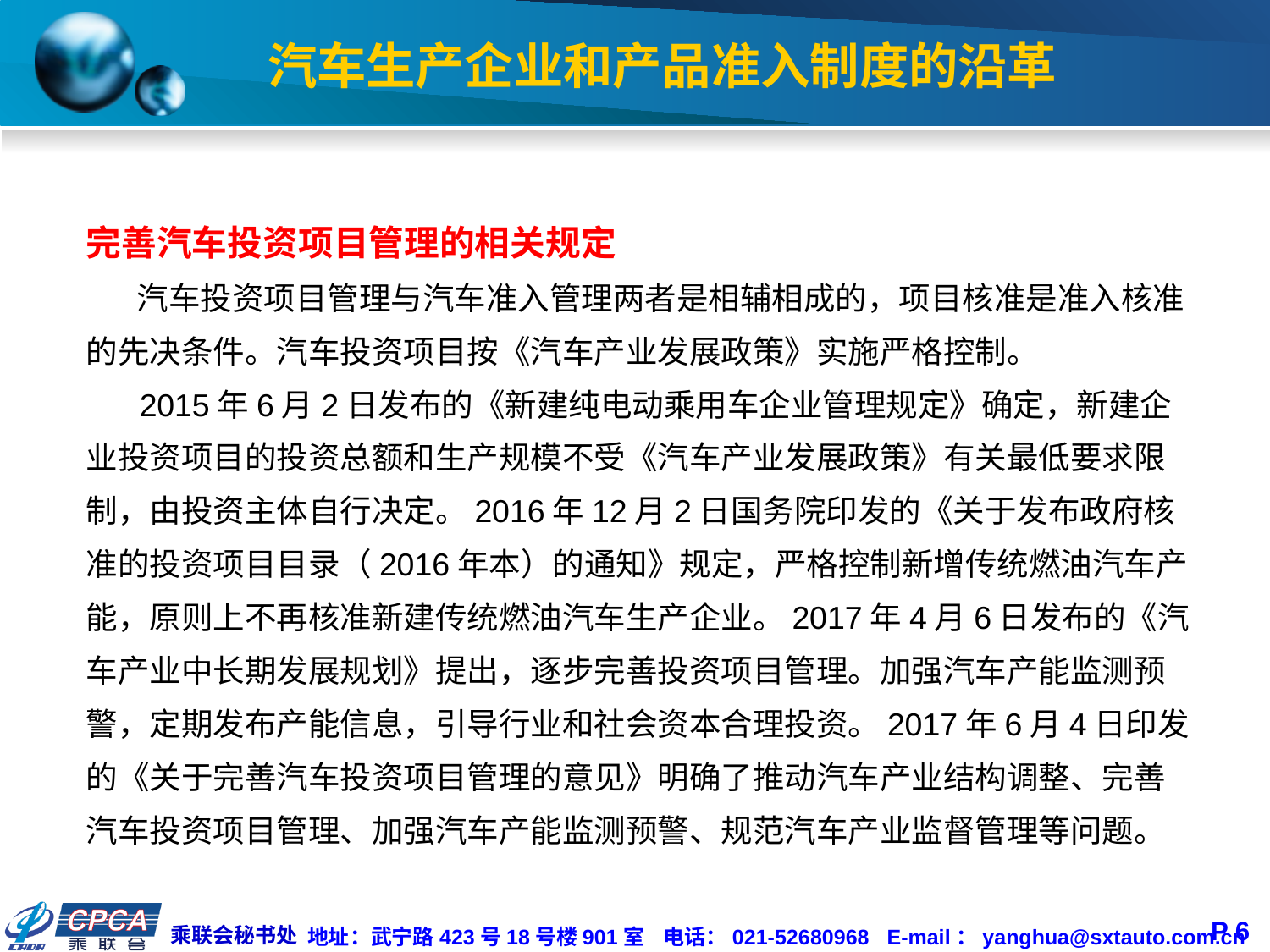

# 汽车生产企业和产品准入制度的沿革
完善汽车投资项目管理的相关规定
      汽车投资项目管理与汽车准入管理两者是相辅相成的，项目核准是准入核准的先决条件。汽车投资项目按《汽车产业发展政策》实施严格控制。
      2015年6月2日发布的《新建纯电动乘用车企业管理规定》确定，新建企业投资项目的投资总额和生产规模不受《汽车产业发展政策》有关最低要求限制，由投资主体自行决定。2016年12月2日国务院印发的《关于发布政府核准的投资项目目录（2016年本）的通知》规定，严格控制新增传统燃油汽车产能，原则上不再核准新建传统燃油汽车生产企业。2017年4月6日发布的《汽车产业中长期发展规划》提出，逐步完善投资项目管理。加强汽车产能监测预警，定期发布产能信息，引导行业和社会资本合理投资。2017年6月4日印发的《关于完善汽车投资项目管理的意见》明确了推动汽车产业结构调整、完善汽车投资项目管理、加强汽车产能监测预警、规范汽车产业监督管理等问题。